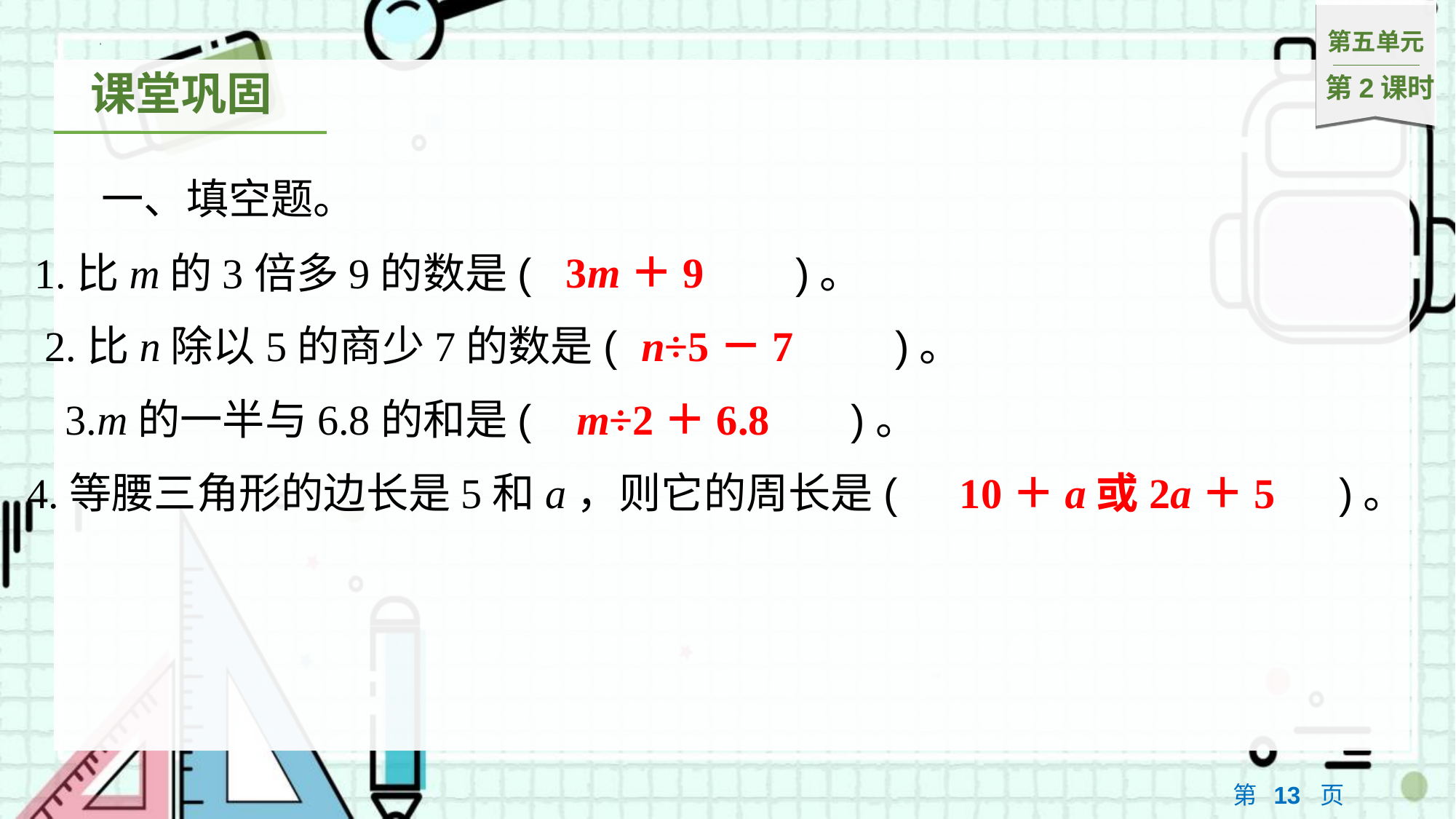

一、填空题。
3m＋9
1.比m的3倍多9的数是(　3m＋9　)。
n÷5－7
2.比n除以5的商少7的数是(　n÷5－7　)。
m÷2＋6.8
3.m的一半与6.8的和是(　m÷2＋6.8　)。
10＋a或2a＋5
4.等腰三角形的边长是5和a，则它的周长是(　10＋a或2a＋5　)。